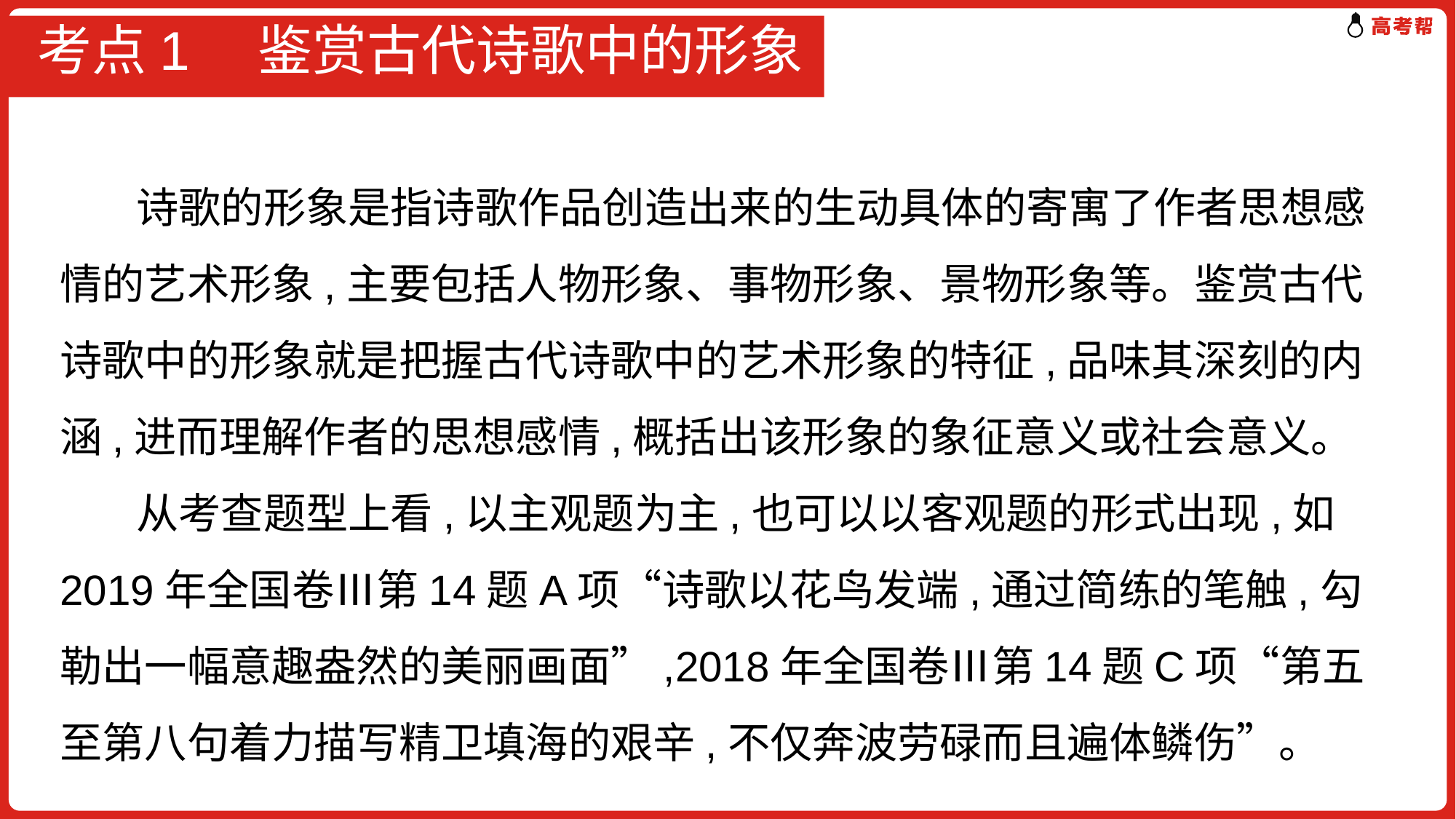

# 考点1　鉴赏古代诗歌中的形象
       诗歌的形象是指诗歌作品创造出来的生动具体的寄寓了作者思想感情的艺术形象,主要包括人物形象、事物形象、景物形象等。鉴赏古代诗歌中的形象就是把握古代诗歌中的艺术形象的特征,品味其深刻的内涵,进而理解作者的思想感情,概括出该形象的象征意义或社会意义。
       从考查题型上看,以主观题为主,也可以以客观题的形式出现,如2019年全国卷Ⅲ第14题A项“诗歌以花鸟发端,通过简练的笔触,勾勒出一幅意趣盎然的美丽画面”,2018年全国卷Ⅲ第14题C项“第五至第八句着力描写精卫填海的艰辛,不仅奔波劳碌而且遍体鳞伤”。